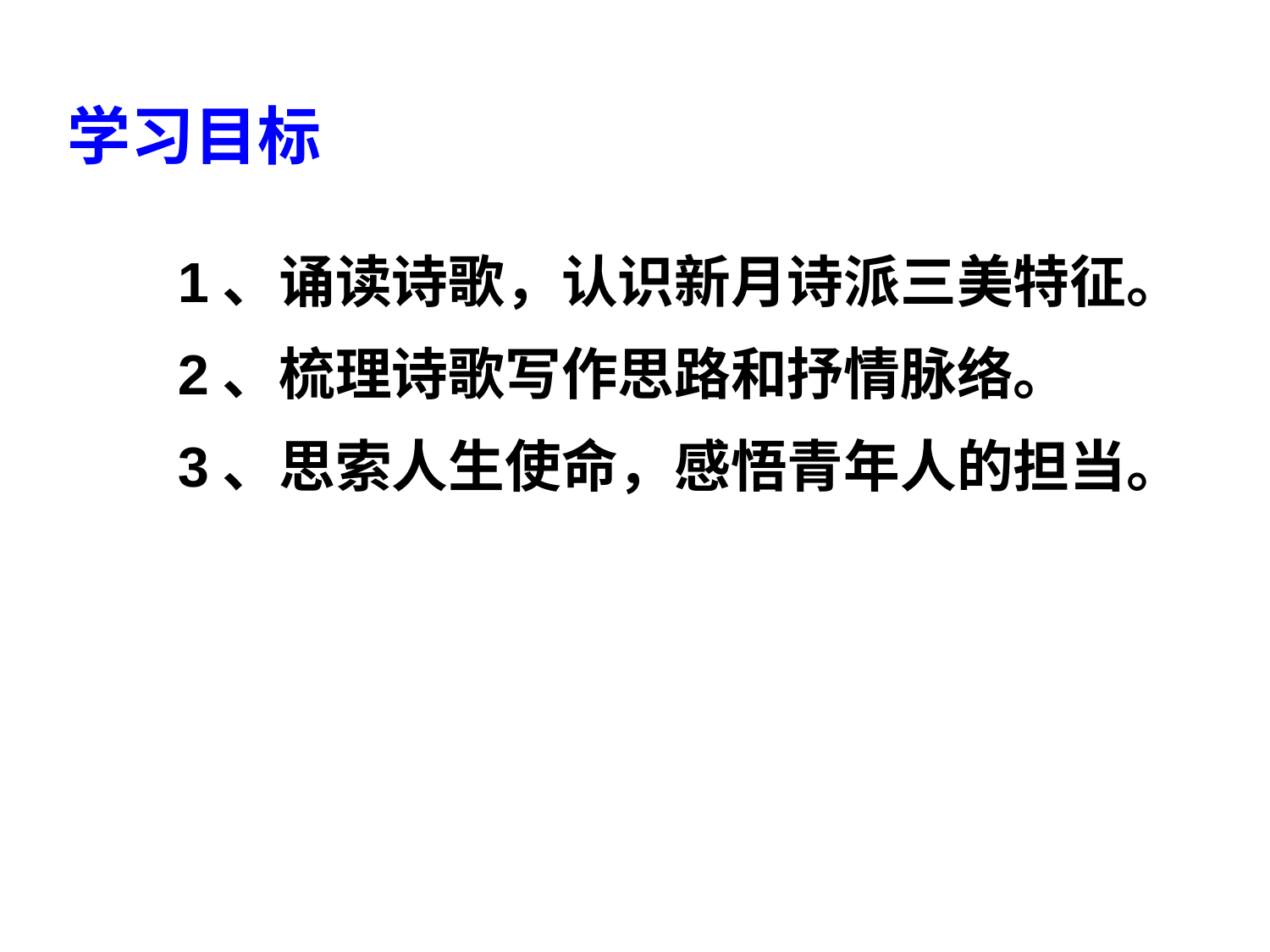

# 学习目标
1、诵读诗歌，认识新月诗派三美特征。
2、梳理诗歌写作思路和抒情脉络。
3、思索人生使命，感悟青年人的担当。